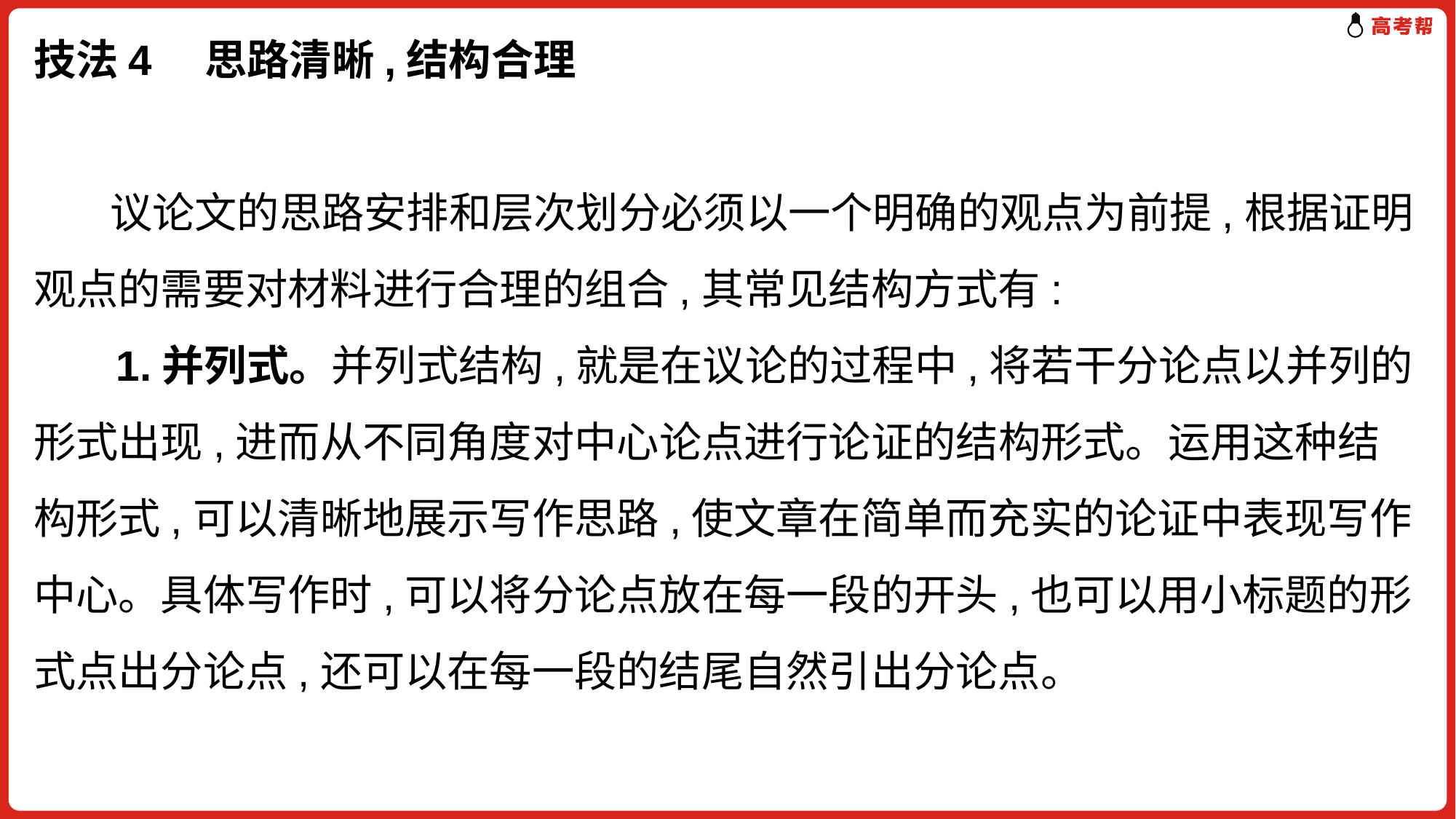

# 技法4　思路清晰,结构合理
       议论文的思路安排和层次划分必须以一个明确的观点为前提,根据证明观点的需要对材料进行合理的组合,其常见结构方式有:
       1.并列式。并列式结构,就是在议论的过程中,将若干分论点以并列的形式出现,进而从不同角度对中心论点进行论证的结构形式。运用这种结构形式,可以清晰地展示写作思路,使文章在简单而充实的论证中表现写作中心。具体写作时,可以将分论点放在每一段的开头,也可以用小标题的形式点出分论点,还可以在每一段的结尾自然引出分论点。